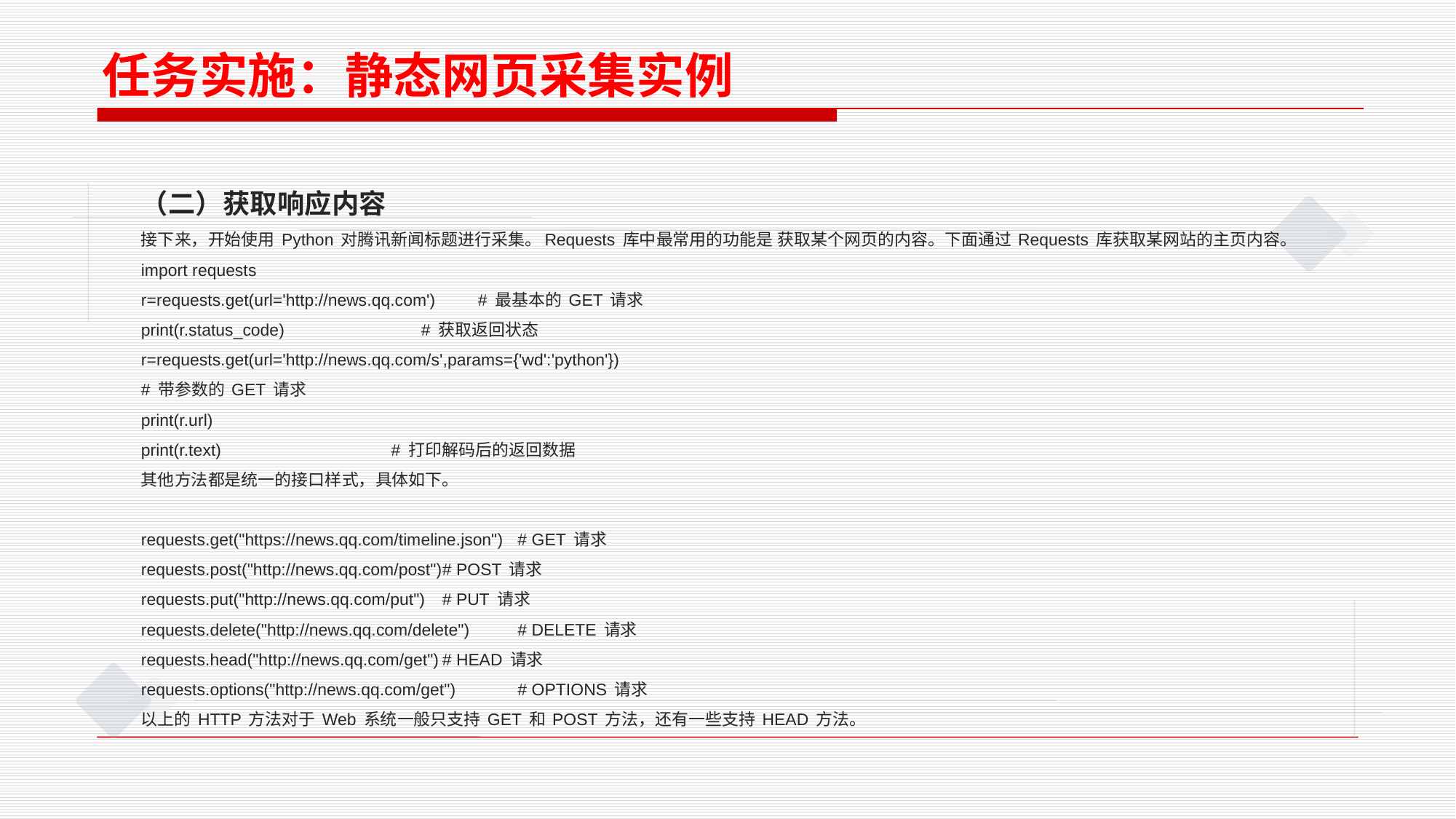

任务实施：静态网页采集实例
（二）获取响应内容
接下来，开始使用 Python 对腾讯新闻标题进行采集。Requests 库中最常用的功能是 获取某个网页的内容。下面通过 Requests 库获取某网站的主页内容。
import requests
r=requests.get(url='http://news.qq.com')         # 最基本的 GET 请求
print(r.status_code)                             # 获取返回状态
r=requests.get(url='http://news.qq.com/s',params={'wd':'python'})
# 带参数的 GET 请求
print(r.url)
print(r.text)                                    # 打印解码后的返回数据
其他方法都是统一的接口样式，具体如下。

requests.get("https://news.qq.com/timeline.json")	# GET 请求
requests.post("http://news.qq.com/post")	# POST 请求
requests.put("http://news.qq.com/put")	# PUT 请求
requests.delete("http://news.qq.com/delete")	# DELETE 请求
requests.head("http://news.qq.com/get")	# HEAD 请求
requests.options("http://news.qq.com/get")	# OPTIONS 请求
以上的 HTTP 方法对于 Web 系统一般只支持 GET 和 POST 方法，还有一些支持 HEAD 方法。